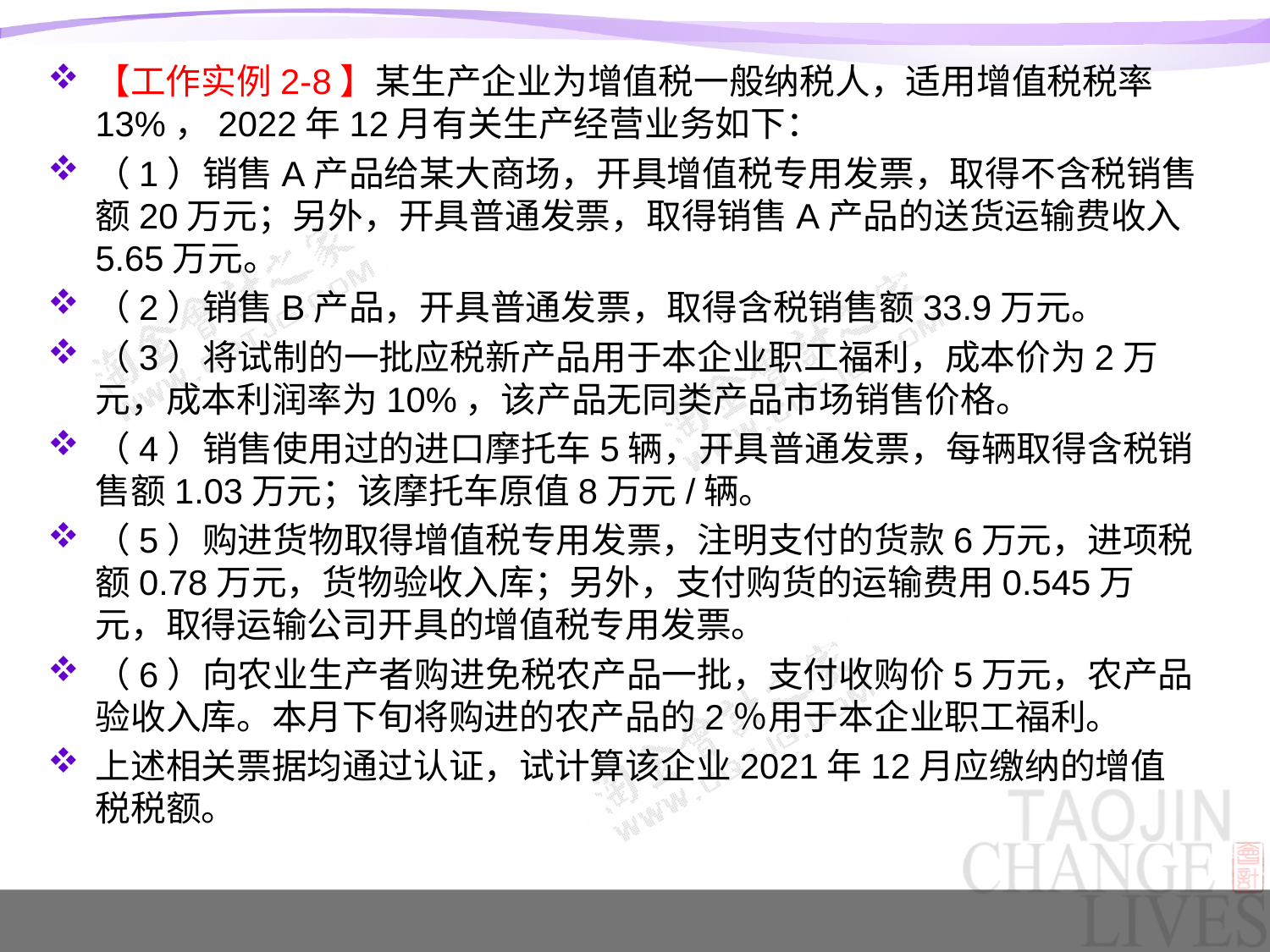

【工作实例2-8】某生产企业为增值税一般纳税人，适用增值税税率13%，2022年12月有关生产经营业务如下：
（1）销售A产品给某大商场，开具增值税专用发票，取得不含税销售额20万元；另外，开具普通发票，取得销售A产品的送货运输费收入5.65万元。
（2）销售B产品，开具普通发票，取得含税销售额33.9万元。
（3）将试制的一批应税新产品用于本企业职工福利，成本价为2万元，成本利润率为10%，该产品无同类产品市场销售价格。
（4）销售使用过的进口摩托车5辆，开具普通发票，每辆取得含税销售额1.03万元；该摩托车原值8万元/辆。
（5）购进货物取得增值税专用发票，注明支付的货款6万元，进项税额0.78万元，货物验收入库；另外，支付购货的运输费用0.545万元，取得运输公司开具的增值税专用发票。
（6）向农业生产者购进免税农产品一批，支付收购价5万元，农产品验收入库。本月下旬将购进的农产品的2％用于本企业职工福利。
上述相关票据均通过认证，试计算该企业2021年12月应缴纳的增值税税额。